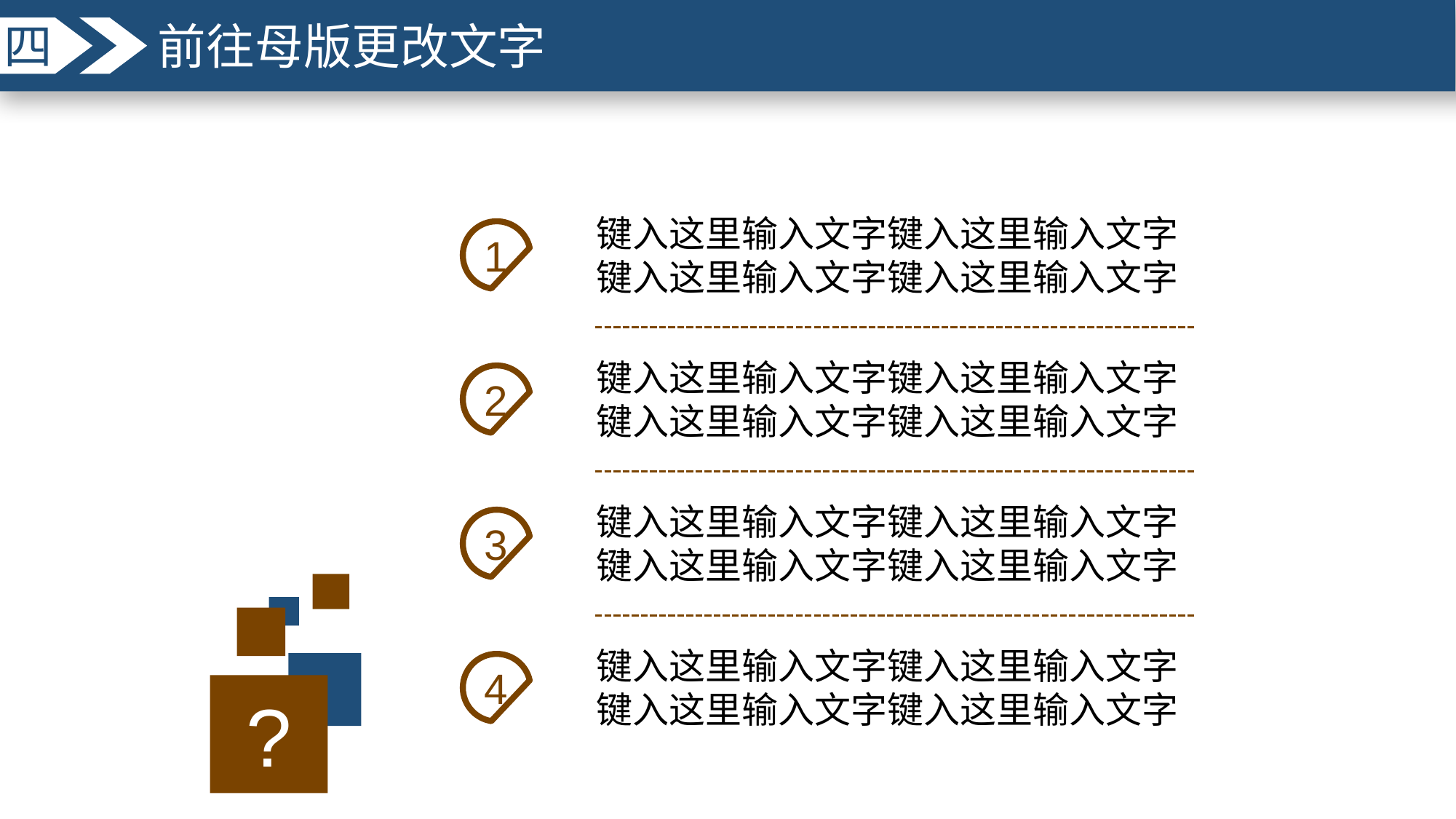

键入这里输入文字键入这里输入文字键入这里输入文字键入这里输入文字
1
键入这里输入文字键入这里输入文字键入这里输入文字键入这里输入文字
2
键入这里输入文字键入这里输入文字键入这里输入文字键入这里输入文字
3

?
键入这里输入文字键入这里输入文字键入这里输入文字键入这里输入文字
4